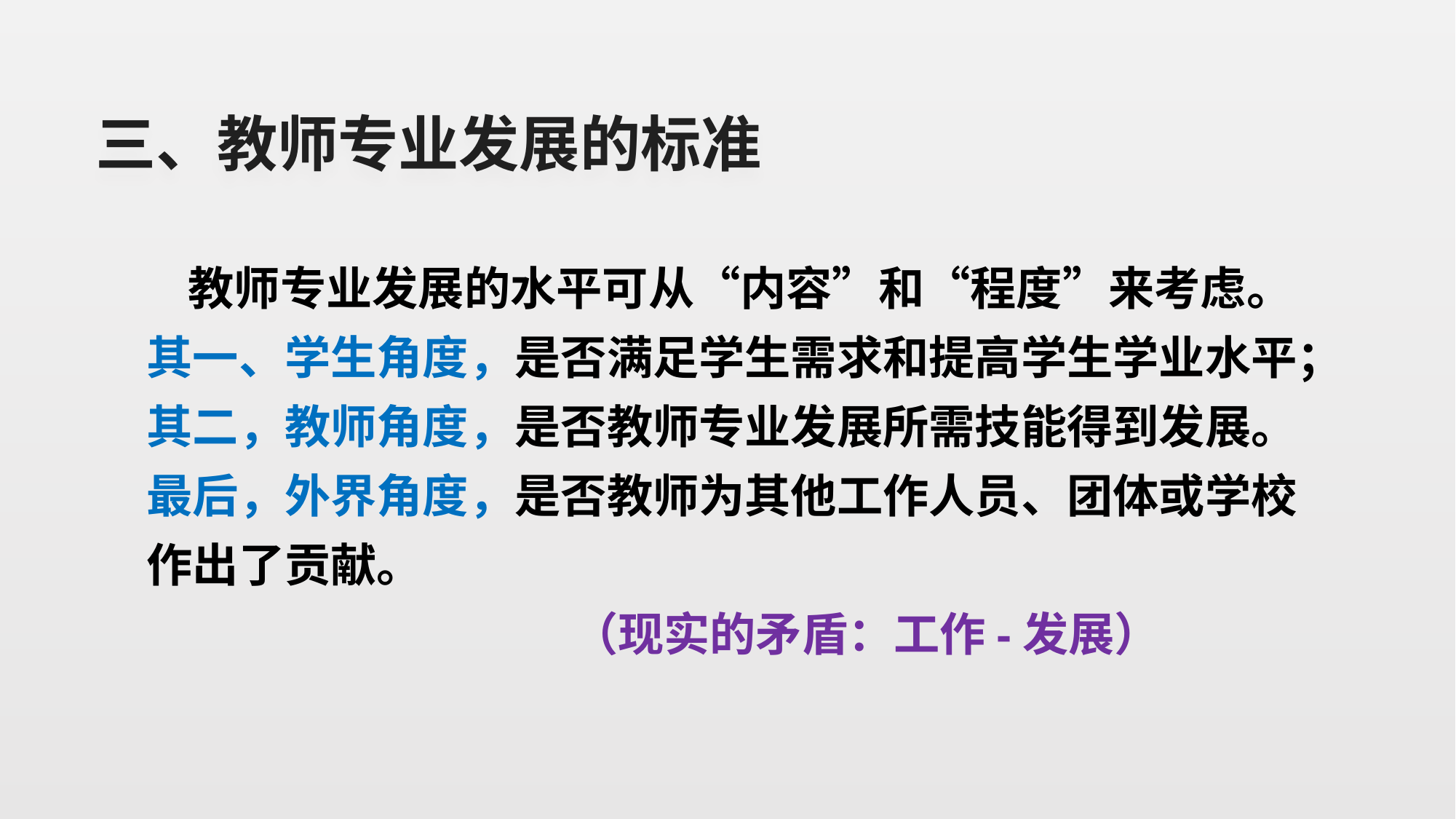

# 三、教师专业发展的标准
   教师专业发展的水平可从“内容”和“程度”来考虑。
其一、学生角度，是否满足学生需求和提高学生学业水平；
其二，教师角度，是否教师专业发展所需技能得到发展。
最后，外界角度，是否教师为其他工作人员、团体或学校作出了贡献。
                                        （现实的矛盾：工作-发展）